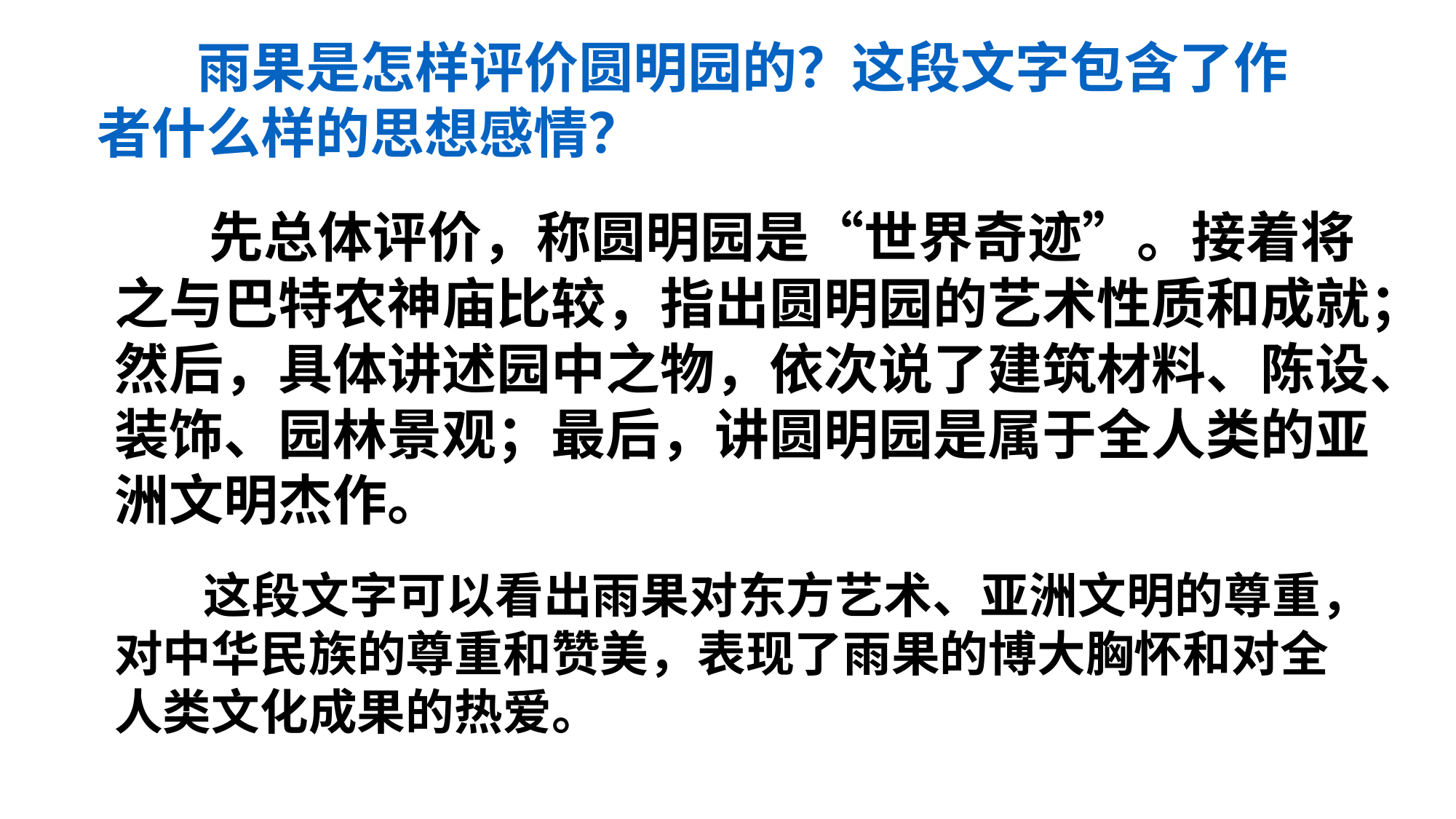

雨果是怎样评价圆明园的？这段文字包含了作者什么样的思想感情？
       先总体评价，称圆明园是“世界奇迹”。接着将之与巴特农神庙比较，指出圆明园的艺术性质和成就；然后，具体讲述园中之物，依次说了建筑材料、陈设、装饰、园林景观；最后，讲圆明园是属于全人类的亚洲文明杰作。
       这段文字可以看出雨果对东方艺术、亚洲文明的尊重，对中华民族的尊重和赞美，表现了雨果的博大胸怀和对全人类文化成果的热爱。